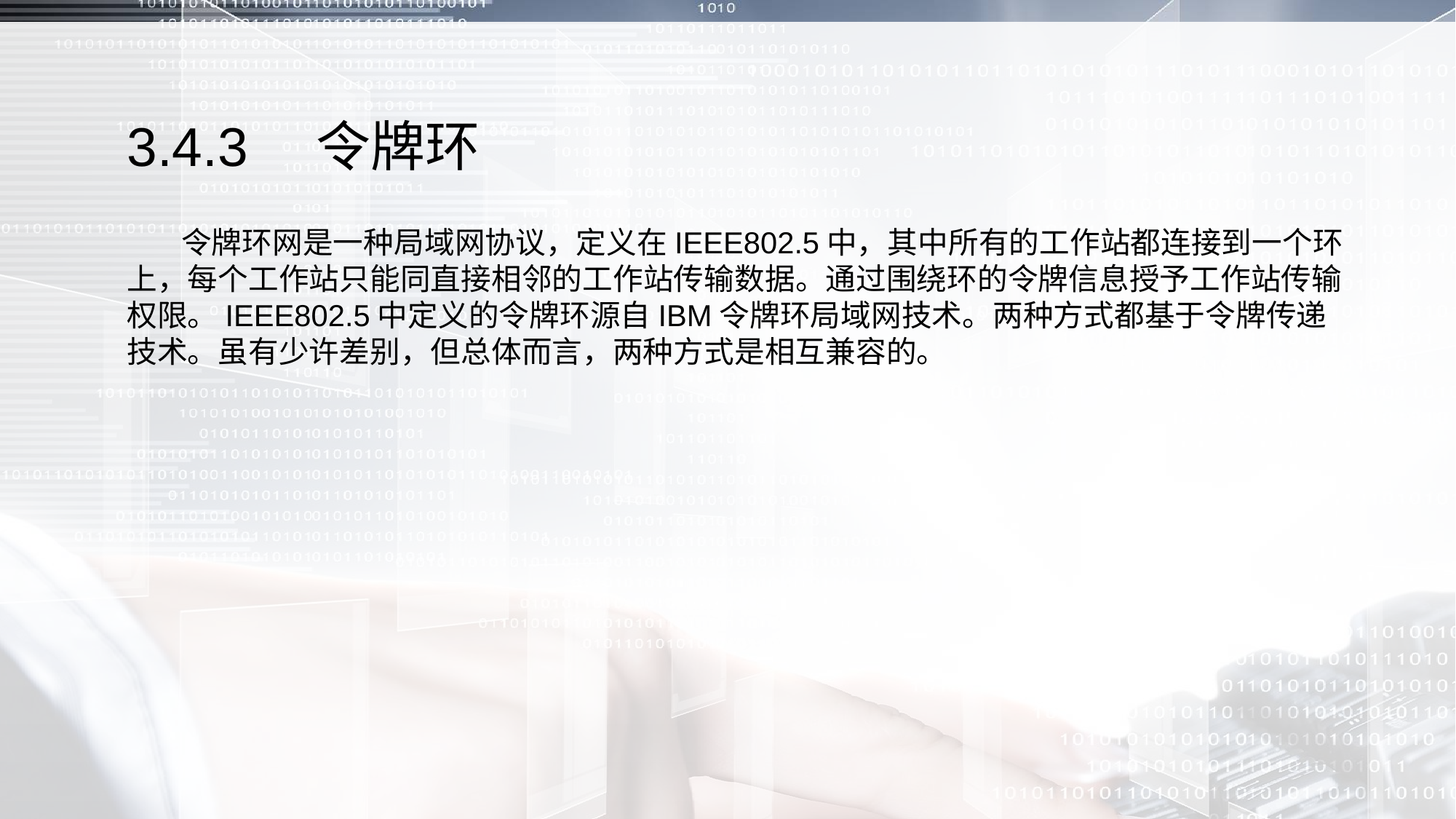

# 3.4.3　令牌环
       令牌环网是一种局域网协议，定义在IEEE802.5中，其中所有的工作站都连接到一个环上，每个工作站只能同直接相邻的工作站传输数据。通过围绕环的令牌信息授予工作站传输权限。IEEE802.5中定义的令牌环源自IBM令牌环局域网技术。两种方式都基于令牌传递技术。虽有少许差别，但总体而言，两种方式是相互兼容的。